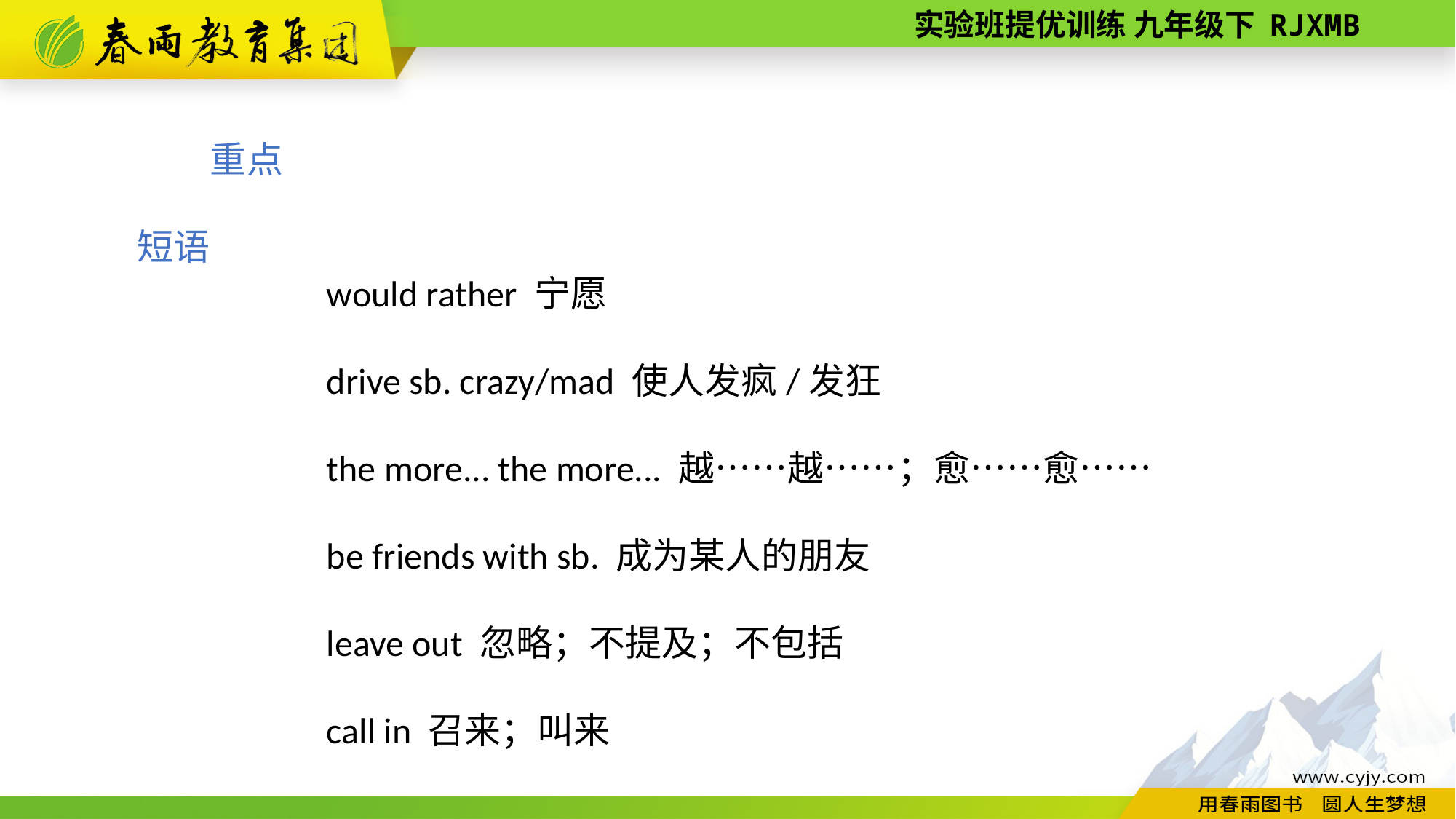

重点短语
would rather 宁愿
drive sb. crazy/mad 使人发疯/发狂
the more... the more... 越……越……；愈……愈……
be friends with sb. 成为某人的朋友
leave out 忽略；不提及；不包括
call in 召来；叫来